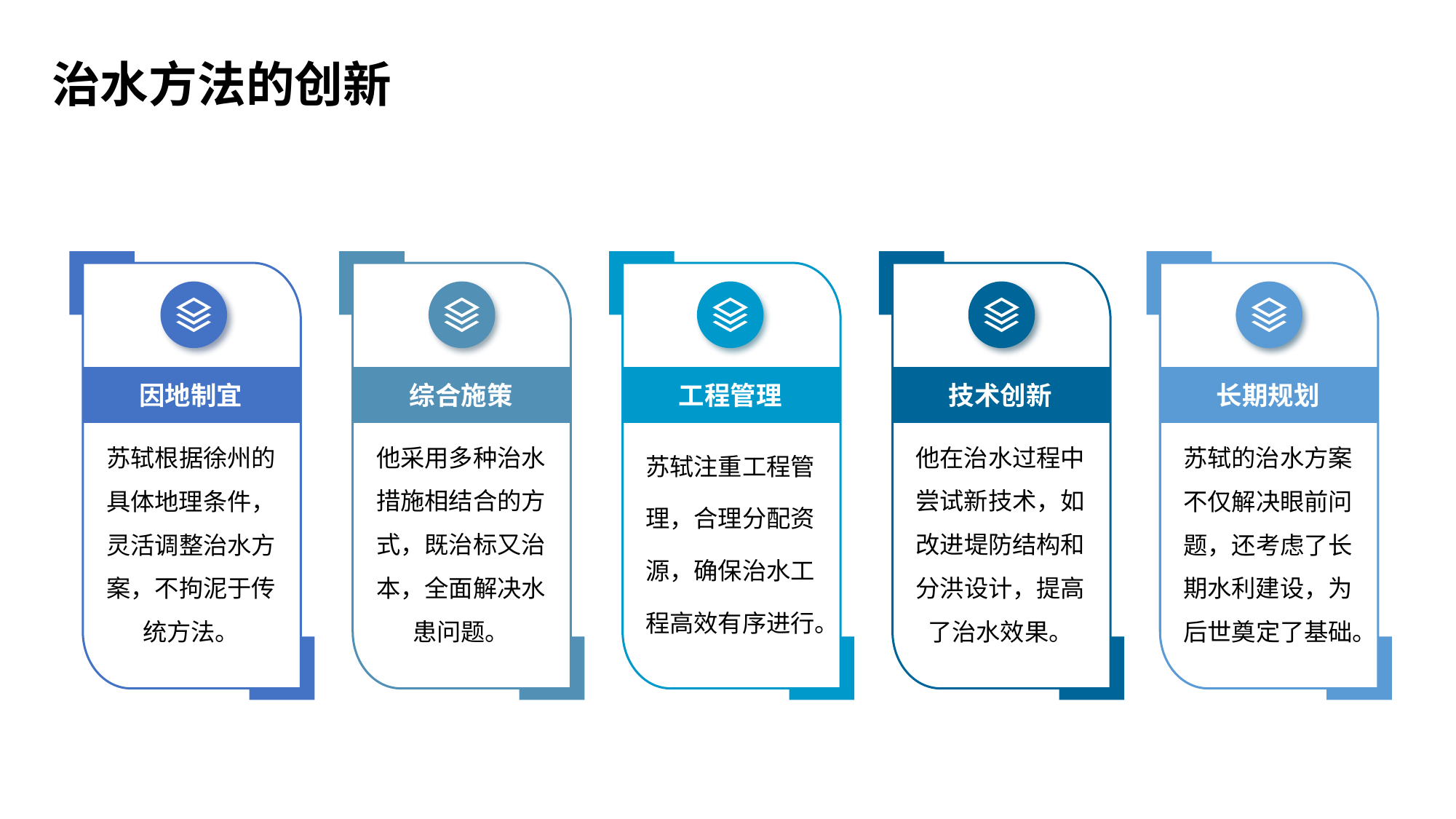

治水方法的创新

因地制宜
综合施策
工程管理
技术创新
长期规划
苏轼根据徐州的具体地理条件，灵活调整治水方案，不拘泥于传统方法。
他采用多种治水措施相结合的方式，既治标又治本，全面解决水患问题。
苏轼注重工程管理，合理分配资源，确保治水工程高效有序进行。
他在治水过程中尝试新技术，如改进堤防结构和分洪设计，提高了治水效果。
苏轼的治水方案不仅解决眼前问题，还考虑了长期水利建设，为后世奠定了基础。